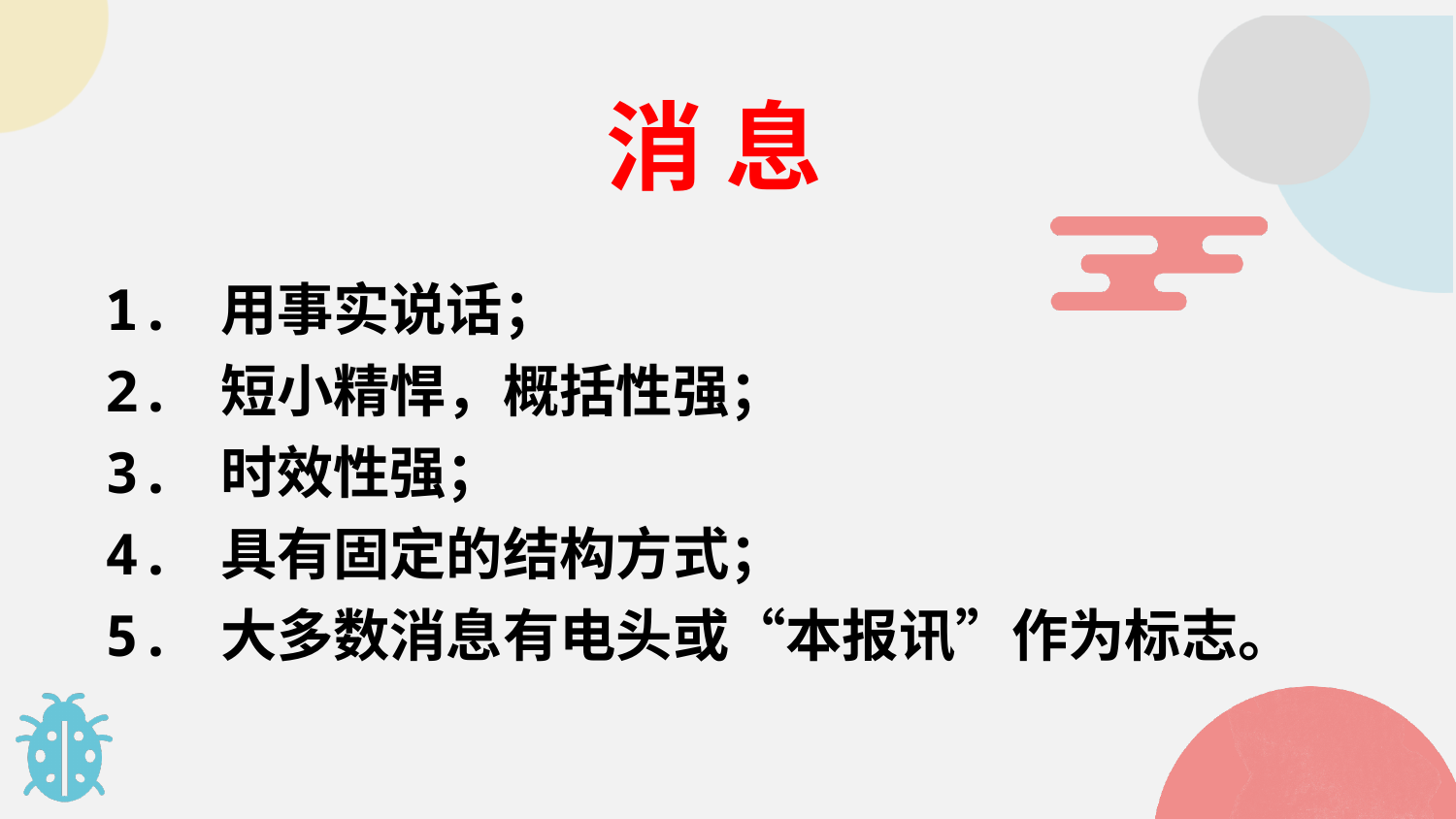

消 息
1. 用事实说话；
2. 短小精悍，概括性强；
3. 时效性强；
4. 具有固定的结构方式；
5. 大多数消息有电头或“本报讯”作为标志。